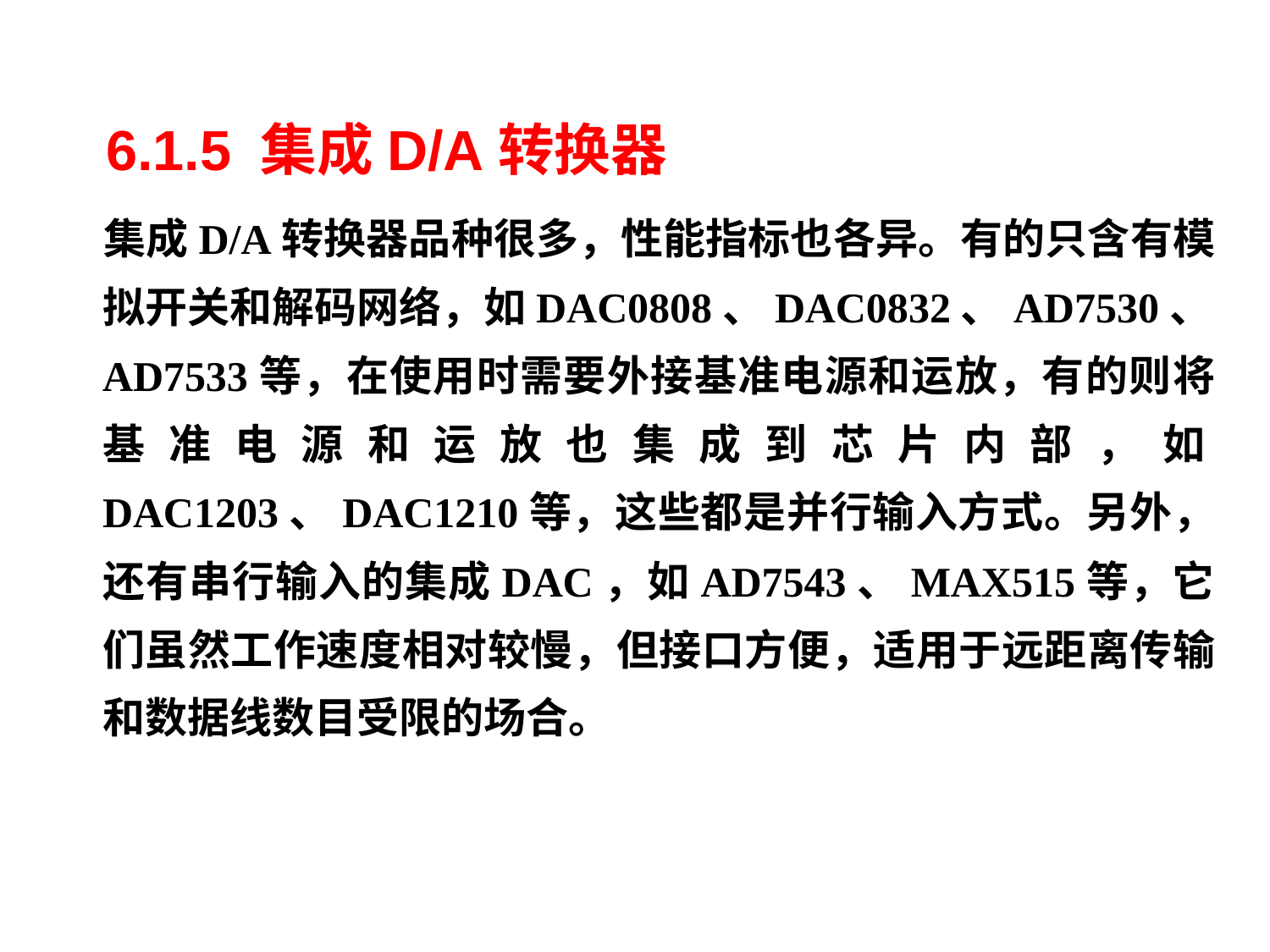

# 6.1.5 集成D/A转换器
    集成D/A转换器品种很多，性能指标也各异。有的只含有模拟开关和解码网络，如DAC0808、DAC0832、AD7530、AD7533等，在使用时需要外接基准电源和运放，有的则将基准电源和运放也集成到芯片内部，如DAC1203、DAC1210等，这些都是并行输入方式。另外，还有串行输入的集成DAC，如AD7543、MAX515等，它们虽然工作速度相对较慢，但接口方便，适用于远距离传输和数据线数目受限的场合。